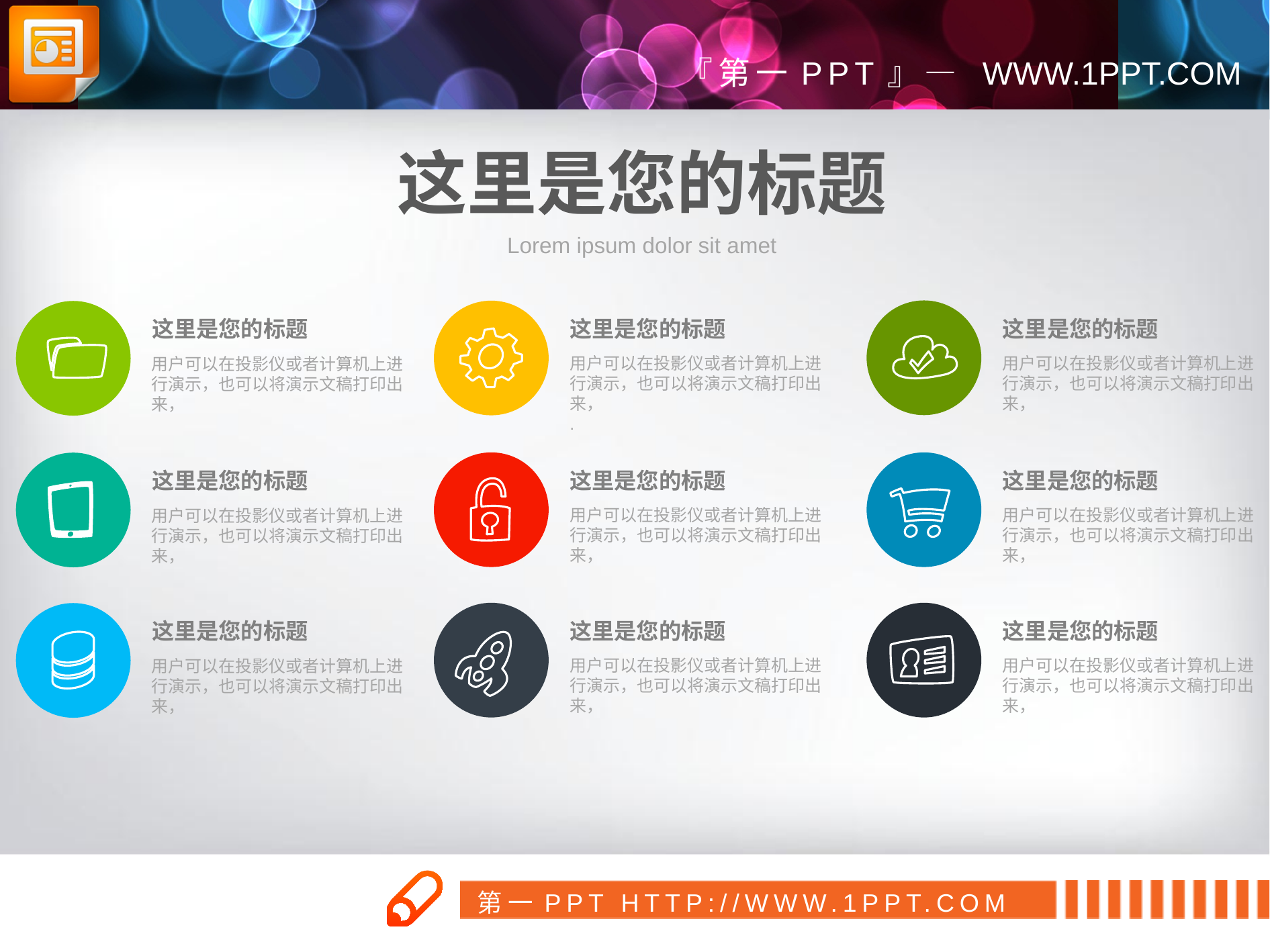

这里是您的标题
Lorem ipsum dolor sit amet

这里是您的标题
这里是您的标题
这里是您的标题

用户可以在投影仪或者计算机上进行演示，也可以将演示文稿打印出来，
用户可以在投影仪或者计算机上进行演示，也可以将演示文稿打印出来，
.
用户可以在投影仪或者计算机上进行演示，也可以将演示文稿打印出来，

这里是您的标题
这里是您的标题

这里是您的标题

用户可以在投影仪或者计算机上进行演示，也可以将演示文稿打印出来，
用户可以在投影仪或者计算机上进行演示，也可以将演示文稿打印出来，
用户可以在投影仪或者计算机上进行演示，也可以将演示文稿打印出来，

这里是您的标题
这里是您的标题
这里是您的标题

用户可以在投影仪或者计算机上进行演示，也可以将演示文稿打印出来，
用户可以在投影仪或者计算机上进行演示，也可以将演示文稿打印出来，
用户可以在投影仪或者计算机上进行演示，也可以将演示文稿打印出来，